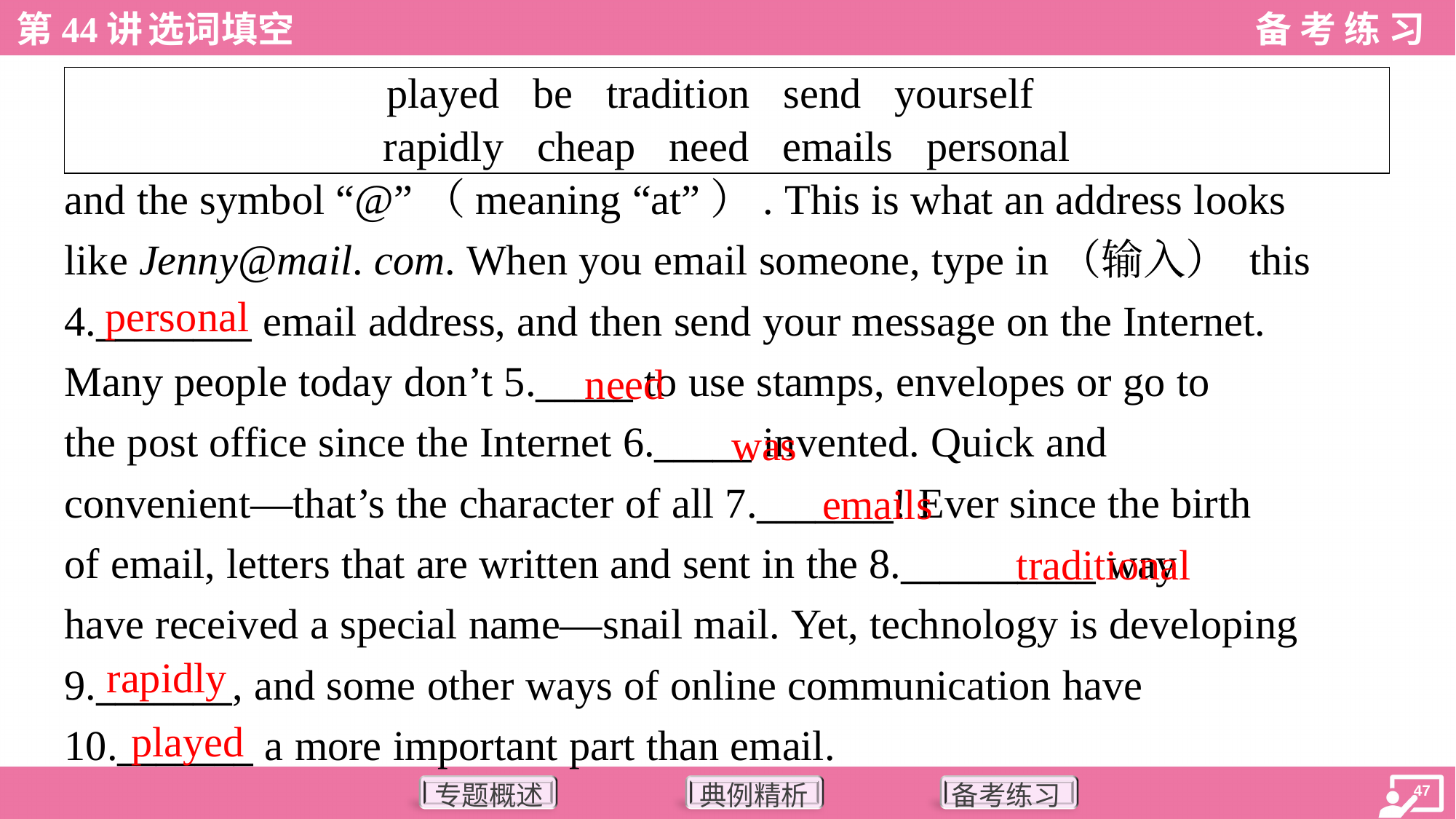

| played be tradition send yourself rapidly cheap need emails personal |
| --- |
and the symbol “@”（meaning “at”）. This is what an address looks
like Jenny@mail. com. When you email someone, type in（输入） this
4.________ email address, and then send your message on the Internet.
Many people today don’t 5._____ to use stamps, envelopes or go to
the post office since the Internet 6._____ invented. Quick and
convenient—that’s the character of all 7._______! Ever since the birth
of email, letters that are written and sent in the 8.__________ way
have received a special name—snail mail. Yet, technology is developing
9._______, and some other ways of online communication have
10._______ a more important part than email.
personal
need
was
emails
traditional
rapidly
played